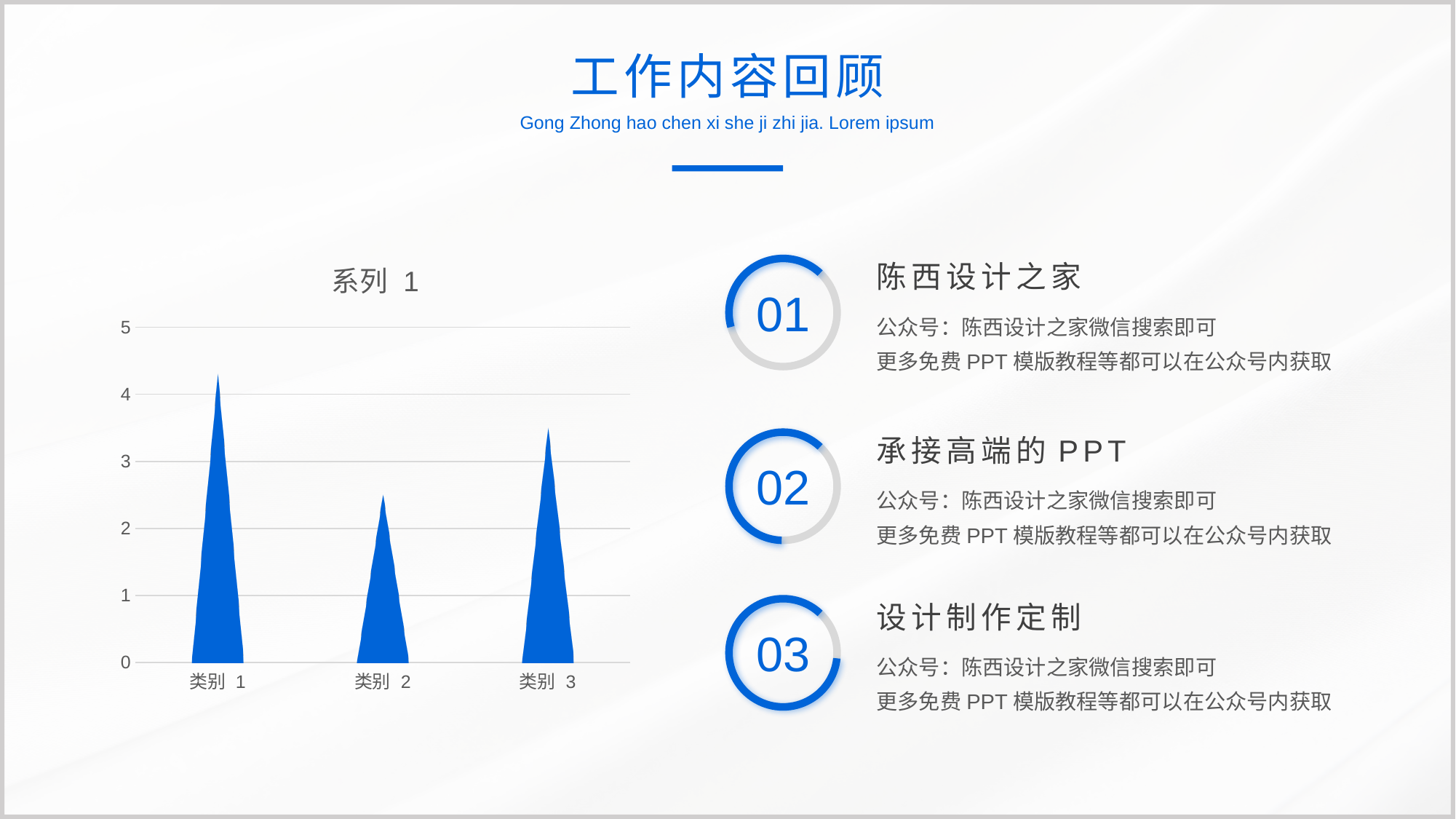

工作内容回顾
Gong Zhong hao chen xi she ji zhi jia. Lorem ipsum

### Chart:

| Category | 系列 1 |
|---|---|
| 类别 1 | 4.3 |
| 类别 2 | 2.5 |
| 类别 3 | 3.5 |
陈西设计之家

01
公众号：陈西设计之家微信搜索即可
更多免费PPT模版教程等都可以在公众号内获取
承接高端的PPT

02
公众号：陈西设计之家微信搜索即可
更多免费PPT模版教程等都可以在公众号内获取
设计制作定制

03
公众号：陈西设计之家微信搜索即可
更多免费PPT模版教程等都可以在公众号内获取